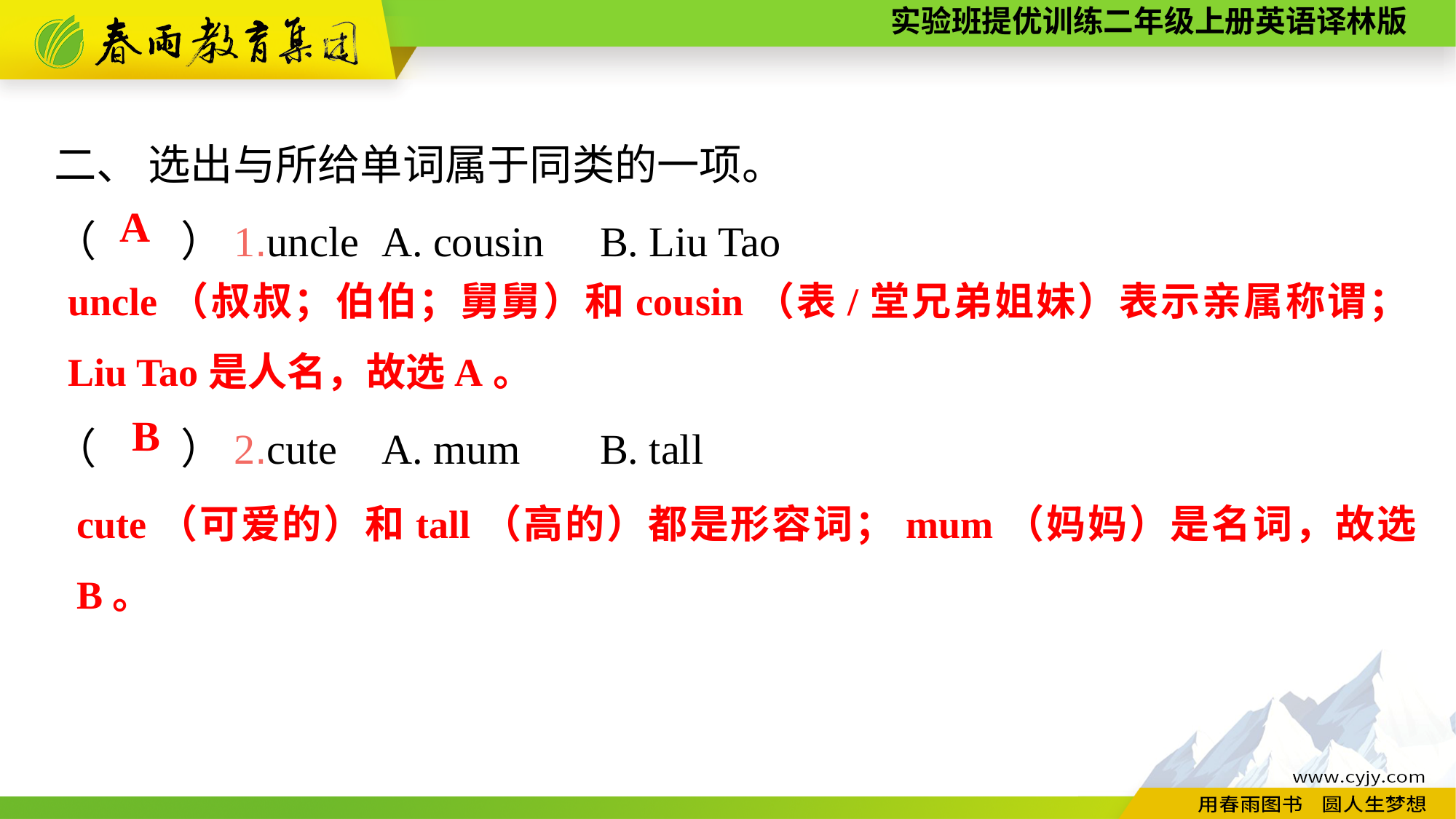

二、 选出与所给单词属于同类的一项。
（　　）1.uncle	A. cousin	B. Liu Tao

（　　）2.cute	A. mum	B. tall
A
uncle（叔叔；伯伯；舅舅）和cousin（表/堂兄弟姐妹）表示亲属称谓；Liu Tao是人名，故选A。
B
cute（可爱的）和tall（高的）都是形容词；mum（妈妈）是名词，故选B。